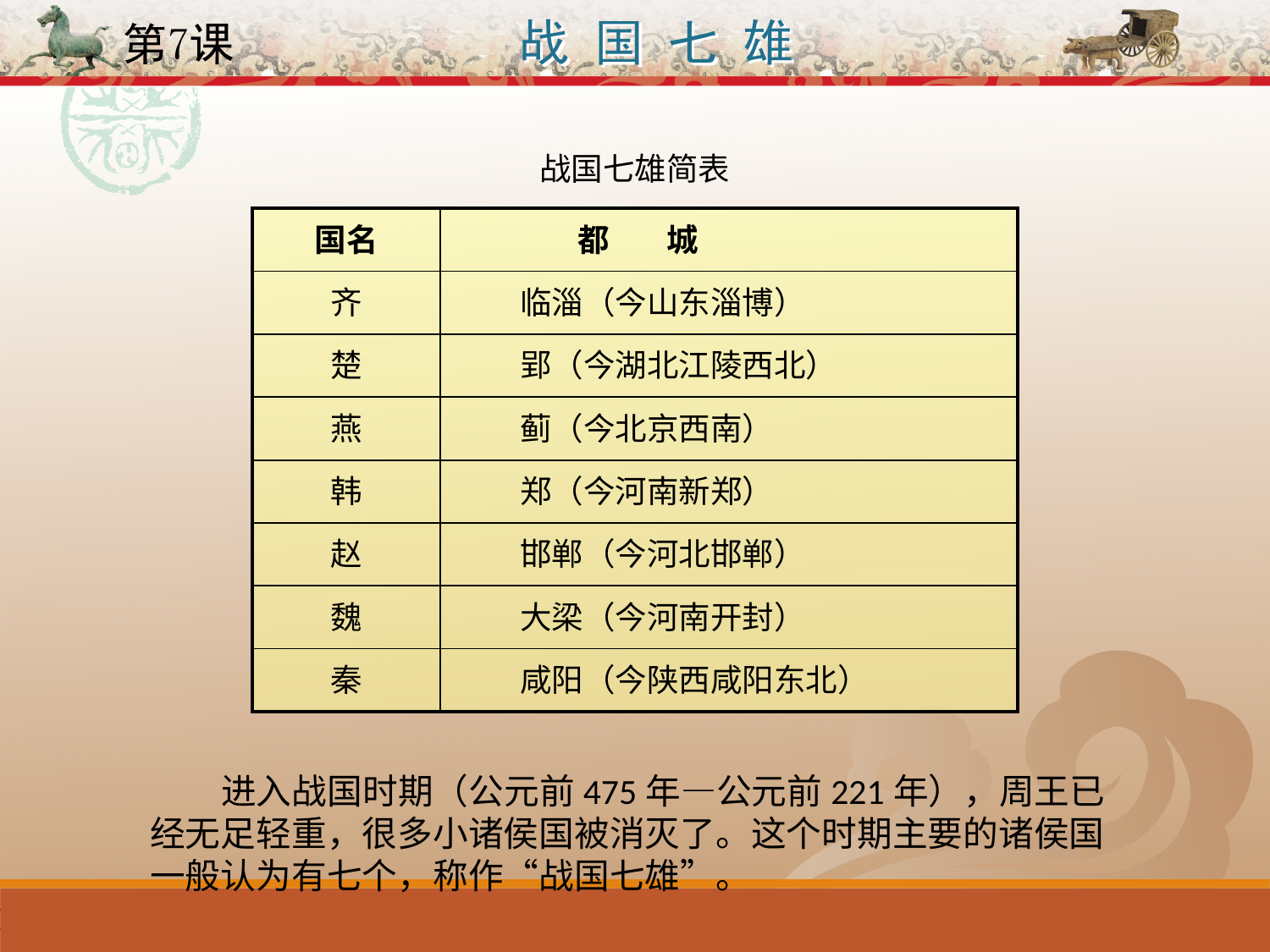

战国七雄简表
| 国名 | 都 城 |
| --- | --- |
| 齐 | 临淄（今山东淄博） |
| 楚 | 郢（今湖北江陵西北） |
| 燕 | 蓟（今北京西南） |
| 韩 | 郑（今河南新郑） |
| 赵 | 邯郸（今河北邯郸） |
| 魏 | 大梁（今河南开封） |
| 秦 | 咸阳（今陕西咸阳东北） |
        进入战国时期（公元前475年—公元前221年），周王已经无足轻重，很多小诸侯国被消灭了。这个时期主要的诸侯国一般认为有七个，称作“战国七雄”。